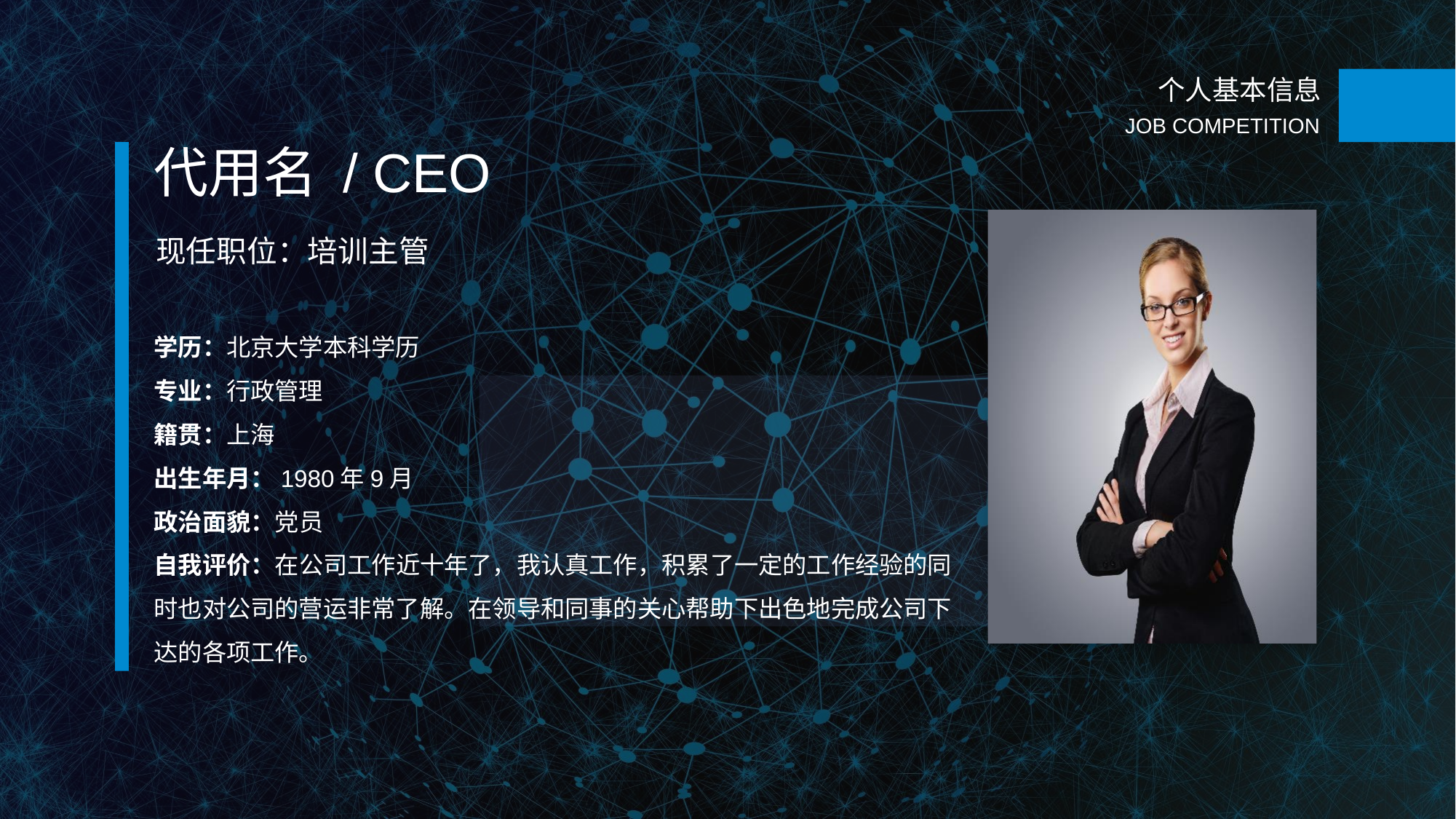

个人基本信息
JOB COMPETITION

代用名 / CEO

现任职位：培训主管
学历：北京大学本科学历
专业：行政管理
籍贯：上海
出生年月：1980年9月
政治面貌：党员
自我评价：在公司工作近十年了，我认真工作，积累了一定的工作经验的同时也对公司的营运非常了解。在领导和同事的关心帮助下出色地完成公司下达的各项工作。